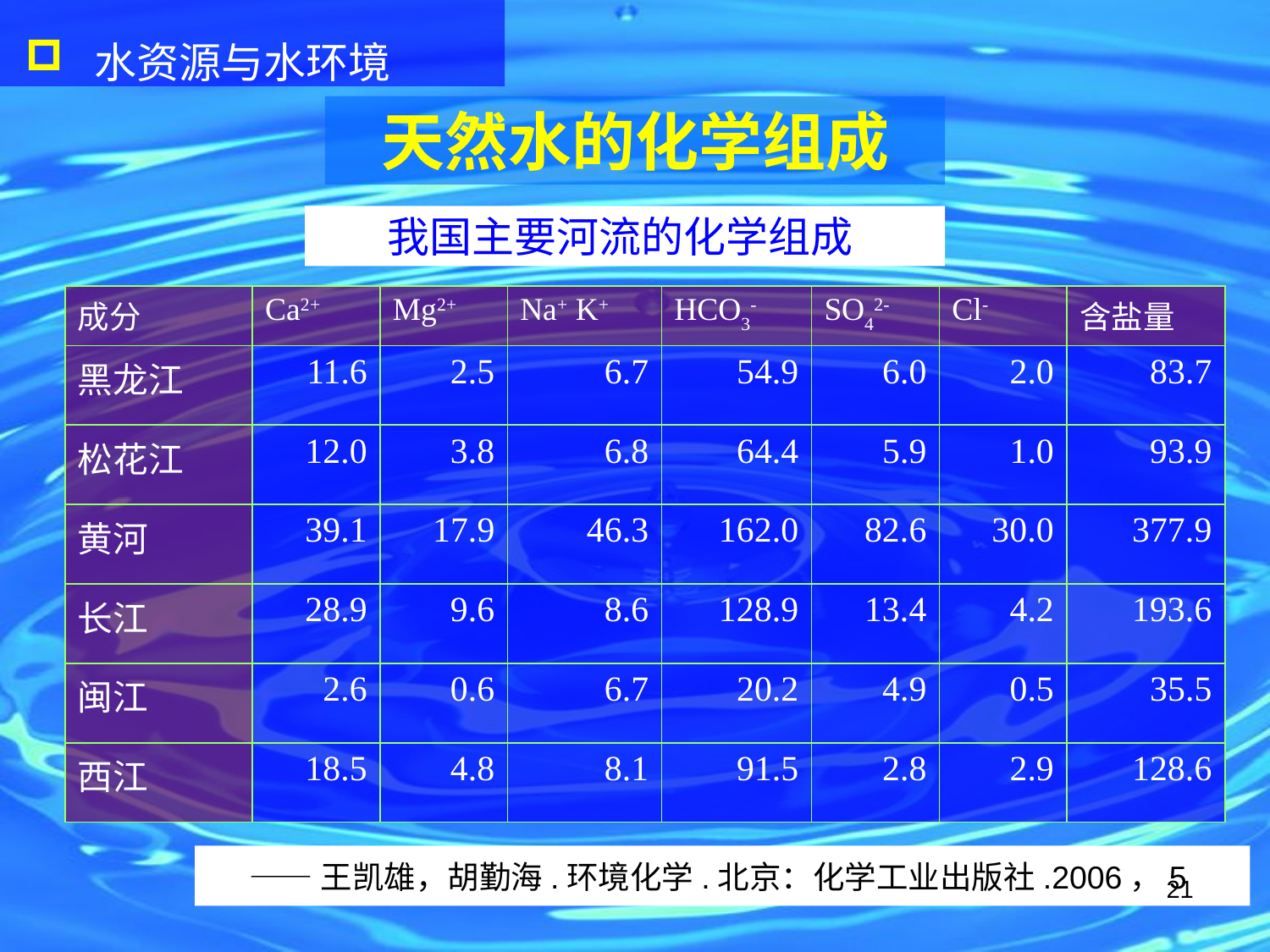

水资源与水环境
天然水的化学组成
我国主要河流的化学组成
| 成分 | Ca2+ | Mg2+ | Na+ K+ | HCO3- | SO42- | Cl- | 含盐量 |
| --- | --- | --- | --- | --- | --- | --- | --- |
| 黑龙江 | 11.6 | 2.5 | 6.7 | 54.9 | 6.0 | 2.0 | 83.7 |
| 松花江 | 12.0 | 3.8 | 6.8 | 64.4 | 5.9 | 1.0 | 93.9 |
| 黄河 | 39.1 | 17.9 | 46.3 | 162.0 | 82.6 | 30.0 | 377.9 |
| 长江 | 28.9 | 9.6 | 8.6 | 128.9 | 13.4 | 4.2 | 193.6 |
| 闽江 | 2.6 | 0.6 | 6.7 | 20.2 | 4.9 | 0.5 | 35.5 |
| 西江 | 18.5 | 4.8 | 8.1 | 91.5 | 2.8 | 2.9 | 128.6 |
——王凯雄，胡勤海.环境化学.北京：化学工业出版社.2006，5
21